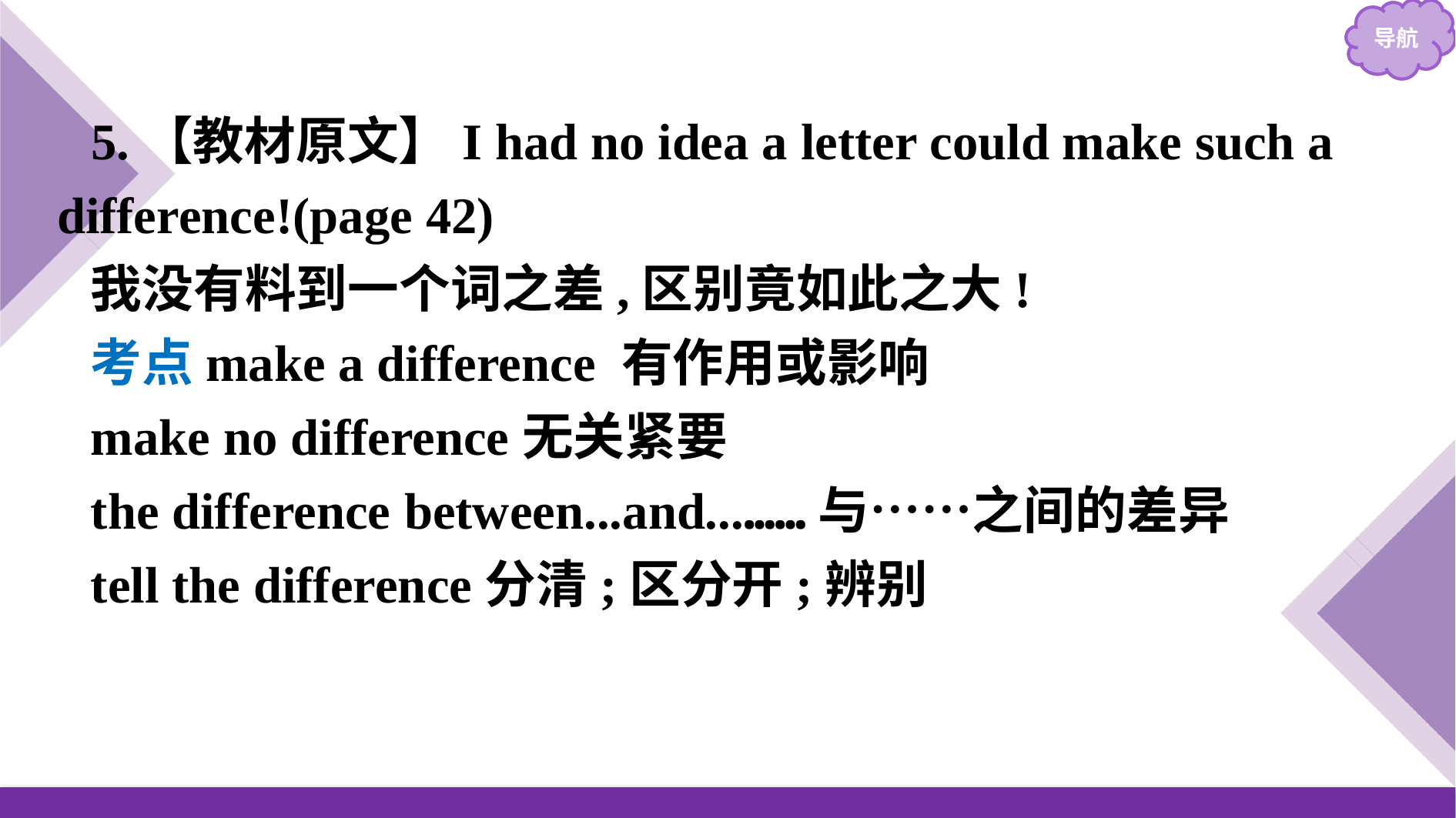

5.【教材原文】I had no idea a letter could make such a difference!(page 42)
我没有料到一个词之差,区别竟如此之大!
考点make a difference 有作用或影响
make no difference无关紧要
the difference between...and...……与……之间的差异
tell the difference分清;区分开;辨别